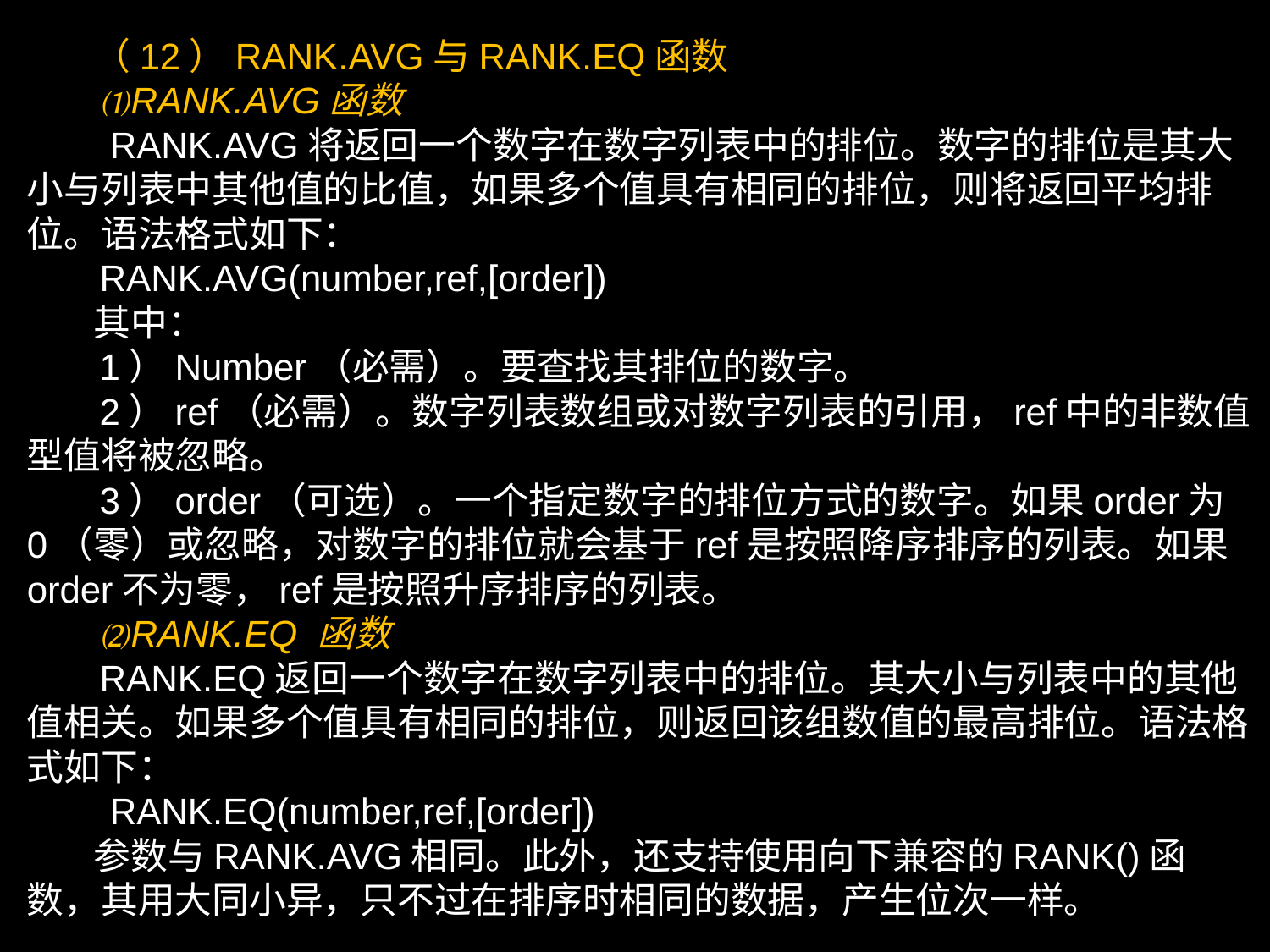

（12）RANK.AVG与RANK.EQ函数
       ⑴RANK.AVG函数
        RANK.AVG将返回一个数字在数字列表中的排位。数字的排位是其大小与列表中其他值的比值，如果多个值具有相同的排位，则将返回平均排位。语法格式如下：
       RANK.AVG(number,ref,[order])
       其中：
       1）Number（必需）。要查找其排位的数字。
       2）ref（必需）。数字列表数组或对数字列表的引用，ref中的非数值型值将被忽略。
       3）order（可选）。一个指定数字的排位方式的数字。如果order为0（零）或忽略，对数字的排位就会基于ref是按照降序排序的列表。如果order不为零，ref是按照升序排序的列表。
       ⑵RANK.EQ 函数
       RANK.EQ返回一个数字在数字列表中的排位。其大小与列表中的其他值相关。如果多个值具有相同的排位，则返回该组数值的最高排位。语法格式如下：
        RANK.EQ(number,ref,[order])
       参数与RANK.AVG相同。此外，还支持使用向下兼容的RANK()函数，其用大同小异，只不过在排序时相同的数据，产生位次一样。